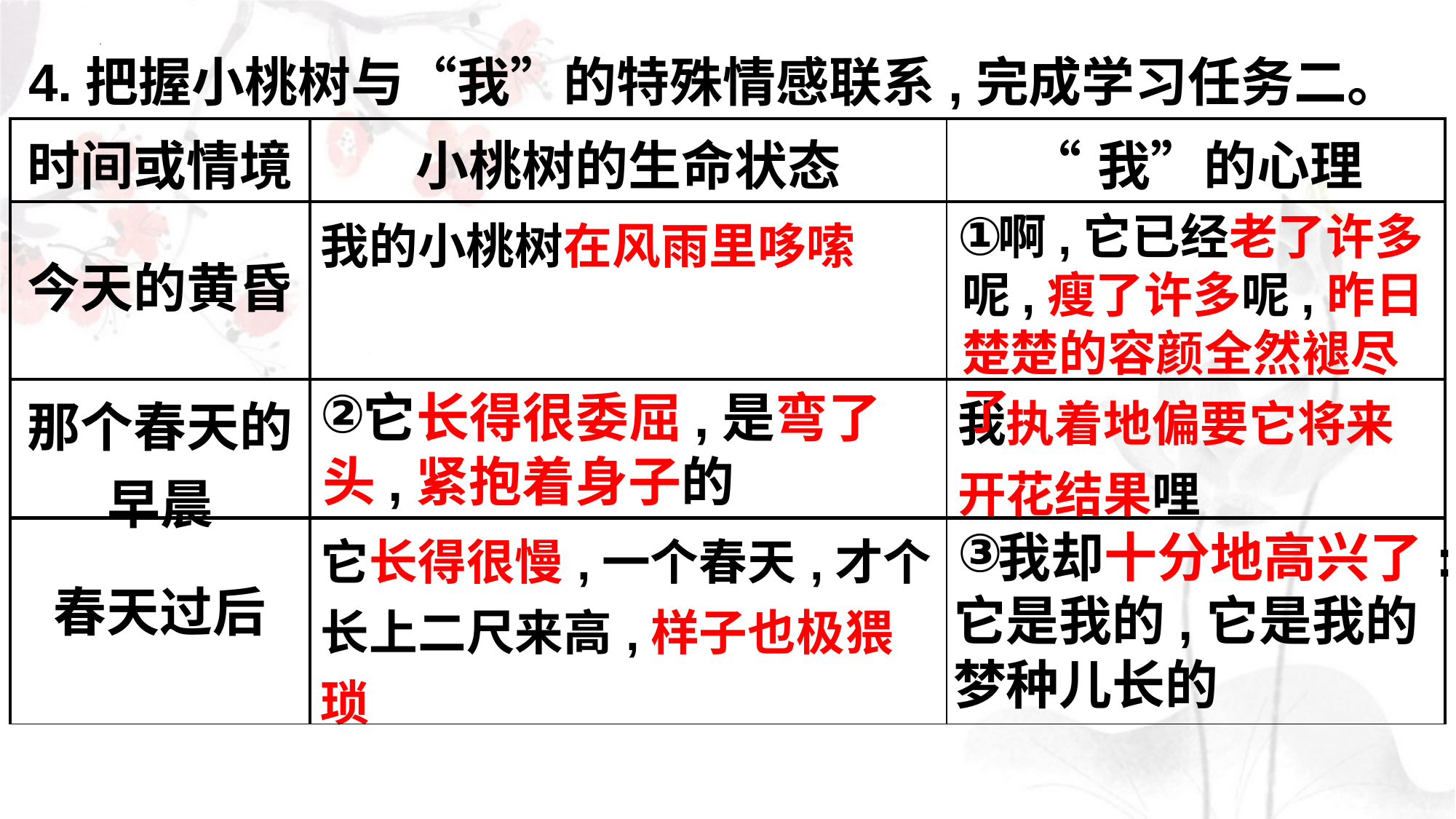

4.把握小桃树与“我”的特殊情感联系,完成学习任务二。
| 时间或情境 | 小桃树的生命状态 | “我”的心理 |
| --- | --- | --- |
| 今天的黄昏 | 我的小桃树在风雨里哆嗦 | ① |
| 那个春天的早晨 | ② | 我执着地偏要它将来开花结果哩 |
| 春天过后 | 它长得很慢,一个春天,才个长上二尺来高,样子也极猥琐 | ③ |
   啊,它已经老了许多呢,瘦了许多呢,昨日楚楚的容颜全然褪尽了
  它长得很委屈,是弯了头,紧抱着身子的
   我却十分地高兴了:它是我的,它是我的梦种儿长的